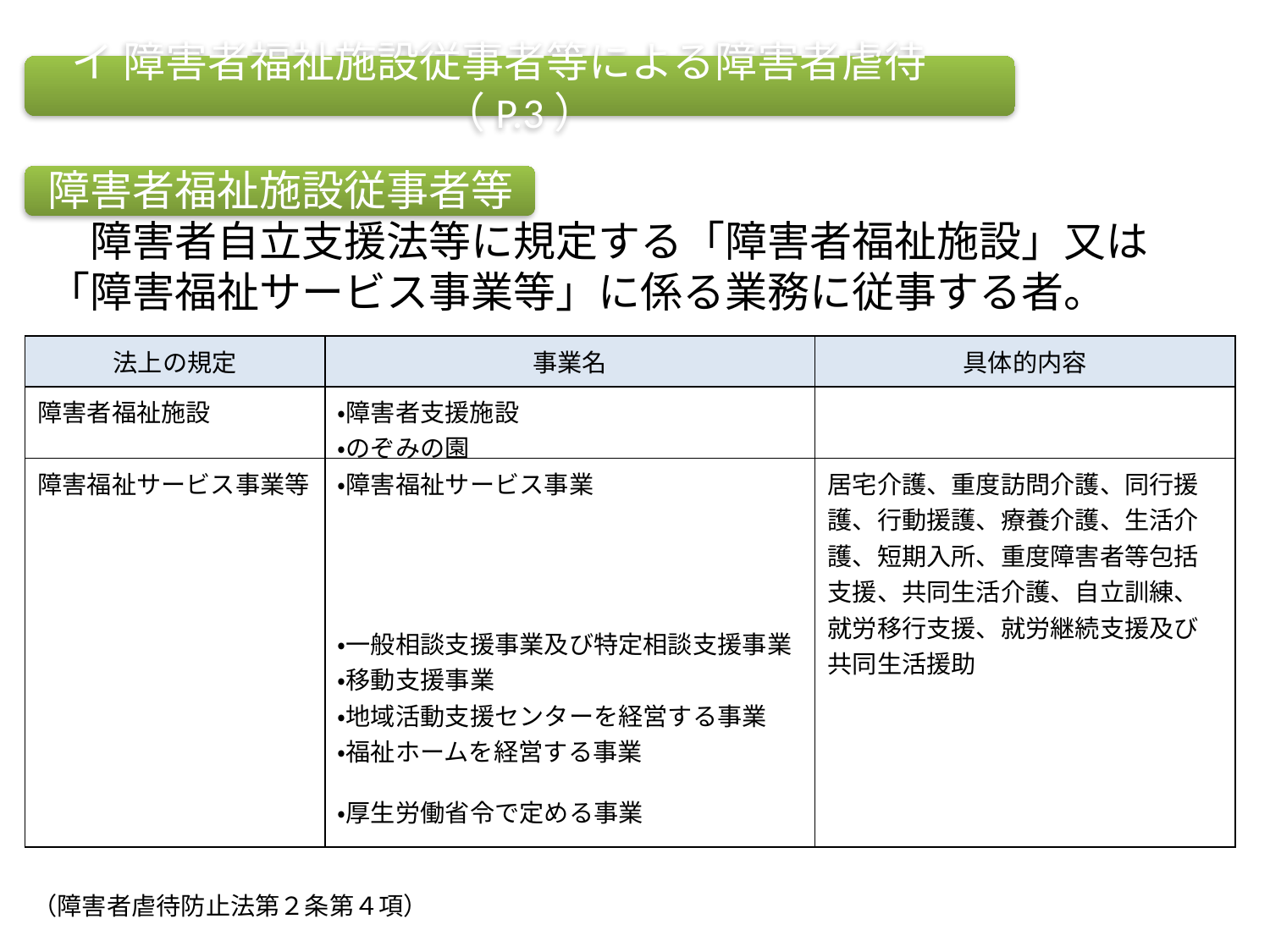

イ 障害者福祉施設従事者等による障害者虐待　（P.3）

障害者福祉施設従事者等
　障害者自立支援法等に規定する「障害者福祉施設」又は「障害福祉サービス事業等」に係る業務に従事する者。

| 法上の規定 | 事業名 | 具体的内容 |
| --- | --- | --- |
| 障害者福祉施設 | ・障害者支援施設 ・のぞみの園 |  |
| 障害福祉サービス事業等 | ・障害福祉サービス事業 ・一般相談支援事業及び特定相談支援事業 ・移動支援事業 ・地域活動支援センターを経営する事業 ・福祉ホームを経営する事業 ・厚生労働省令で定める事業 | 居宅介護、重度訪問介護、同行援護、行動援護、療養介護、生活介護、短期入所、重度障害者等包括支援、共同生活介護、自立訓練、就労移行支援、就労継続支援及び共同生活援助 |
（障害者虐待防止法第２条第４項）